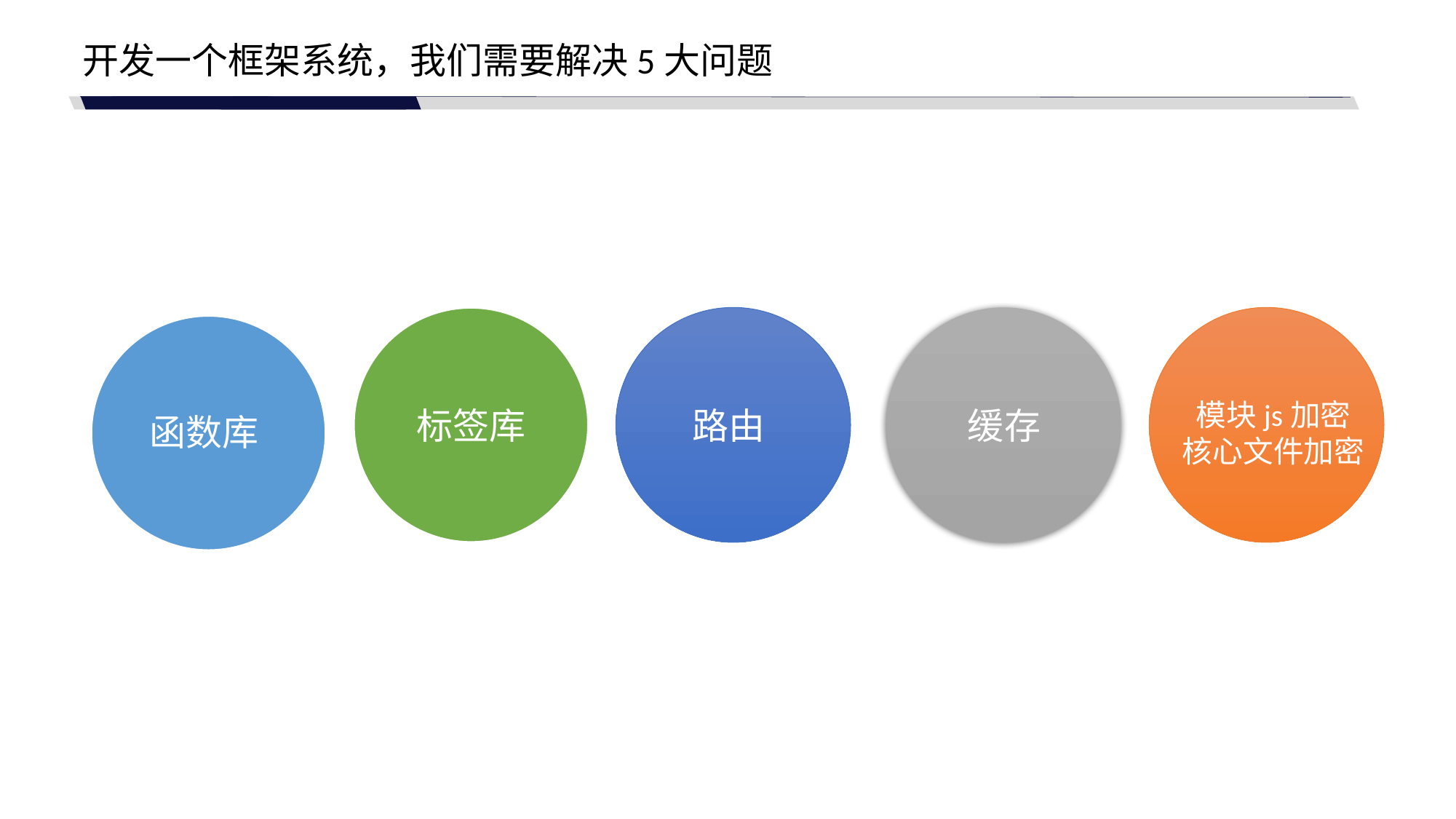

开发一个框架系统，我们需要解决5大问题

模块js加密
核心文件加密
标签库
路由
缓存
函数库